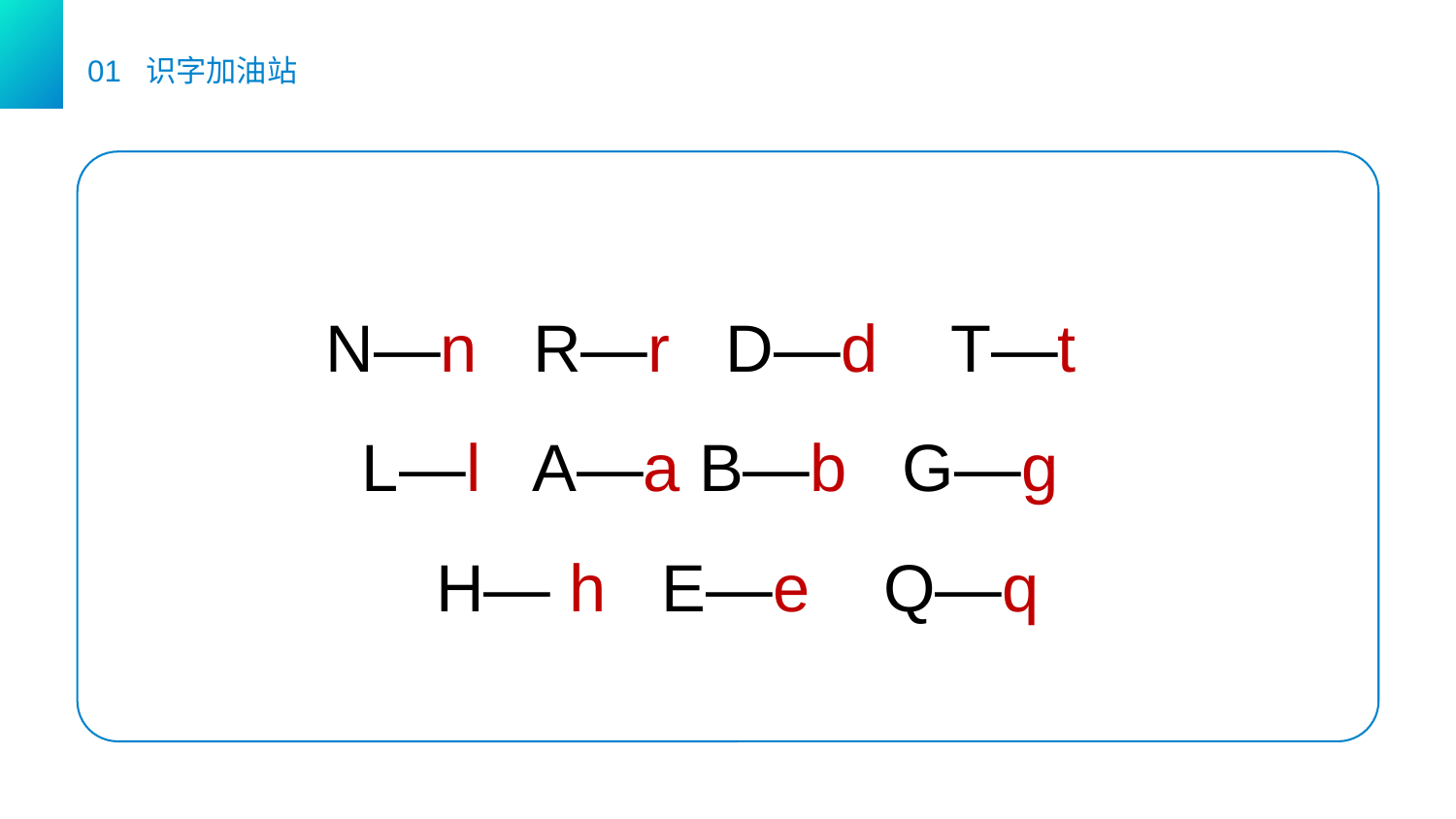

01  识字加油站

N—n   R—r   D—d    T—t
L—l   A—a B—b   G—g
H— h   E—e    Q—q